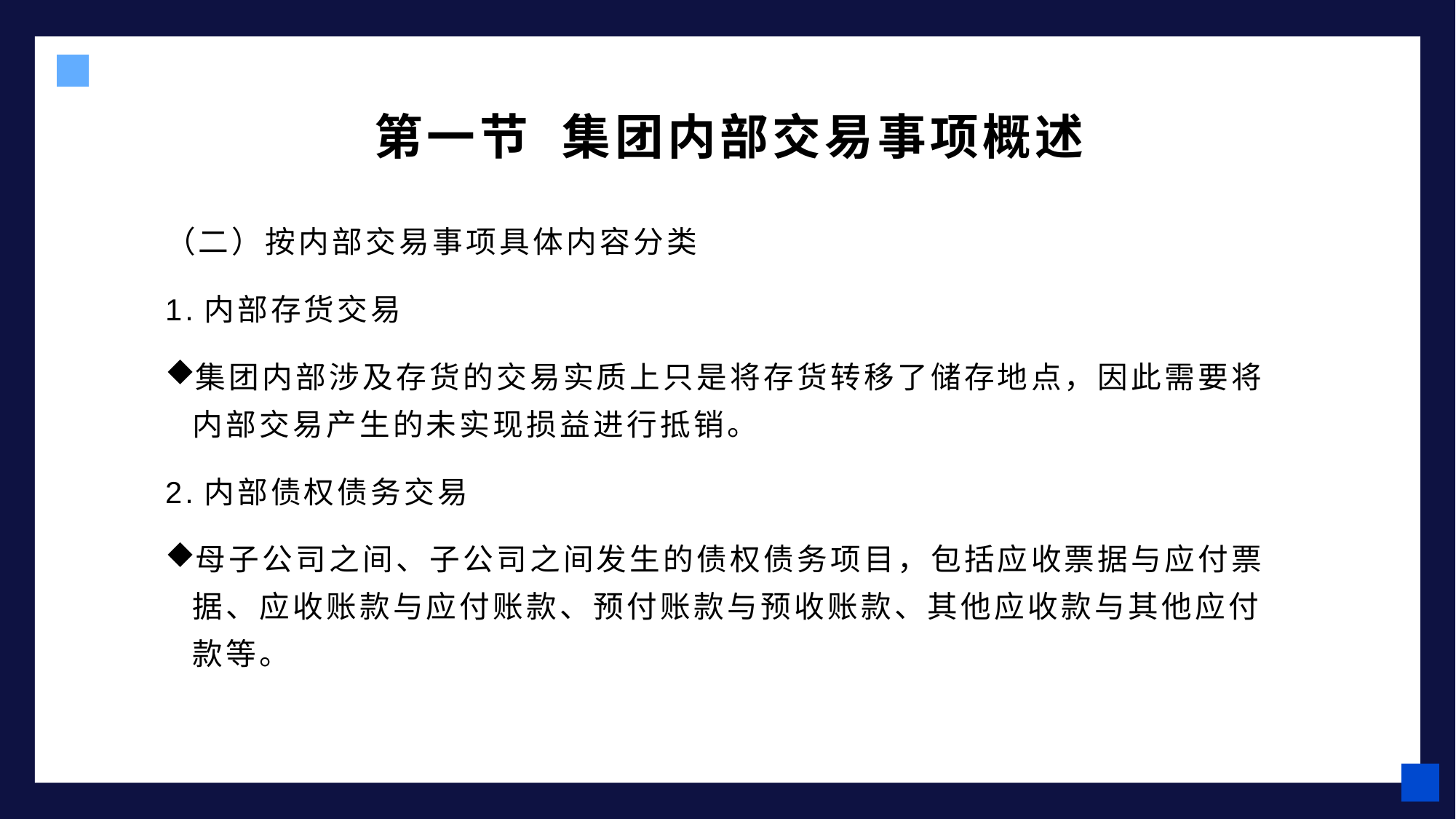

第一节  集团内部交易事项概述
（二）按内部交易事项具体内容分类
1.内部存货交易
集团内部涉及存货的交易实质上只是将存货转移了储存地点，因此需要将内部交易产生的未实现损益进行抵销。
2.内部债权债务交易
母子公司之间、子公司之间发生的债权债务项目，包括应收票据与应付票据、应收账款与应付账款、预付账款与预收账款、其他应收款与其他应付款等。